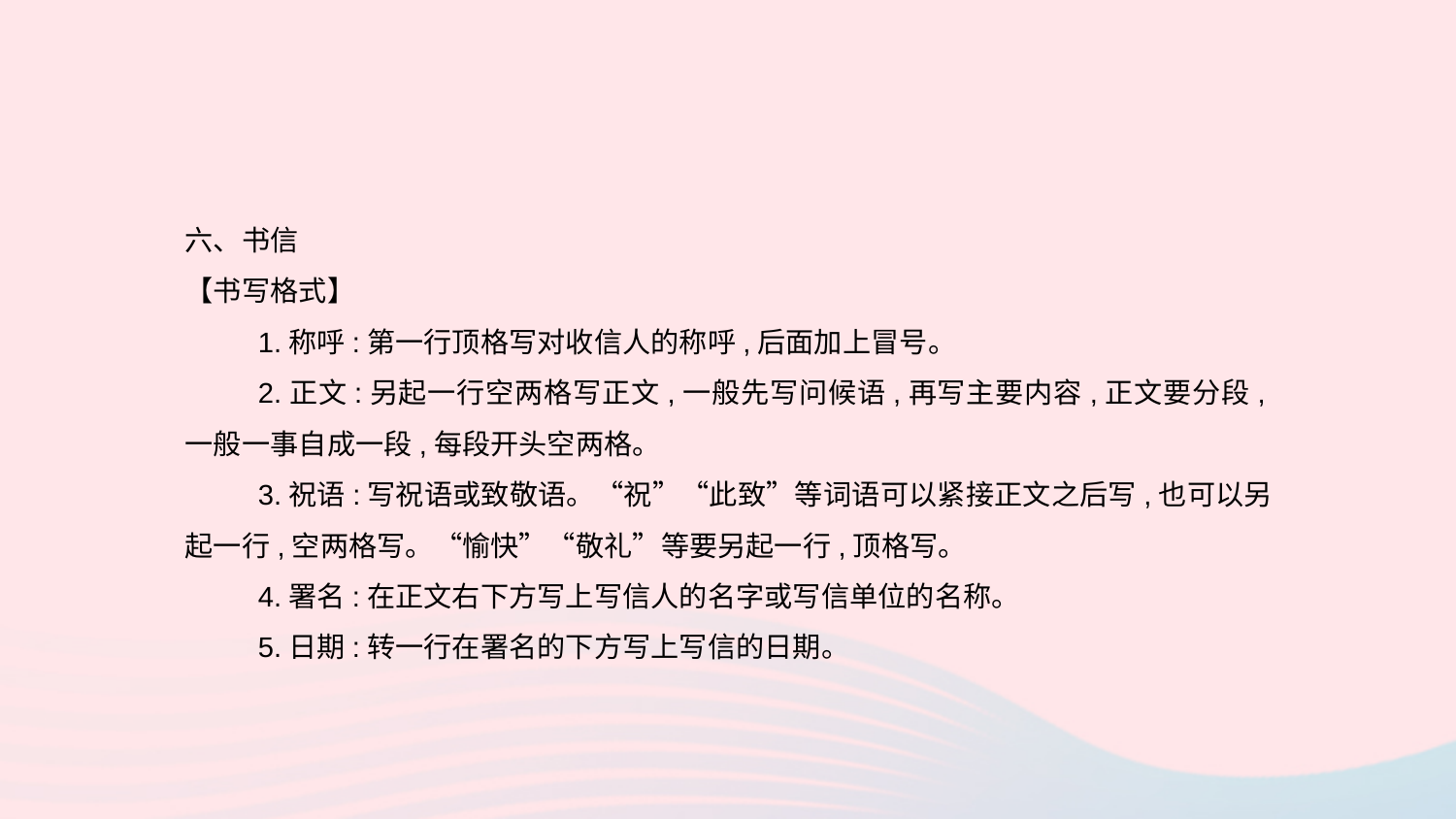

六、书信
【书写格式】
1.称呼:第一行顶格写对收信人的称呼,后面加上冒号。
2.正文:另起一行空两格写正文,一般先写问候语,再写主要内容,正文要分段,一般一事自成一段,每段开头空两格。
3.祝语:写祝语或致敬语。“祝”“此致”等词语可以紧接正文之后写,也可以另起一行,空两格写。“愉快”“敬礼”等要另起一行,顶格写。
4.署名:在正文右下方写上写信人的名字或写信单位的名称。
5.日期:转一行在署名的下方写上写信的日期。